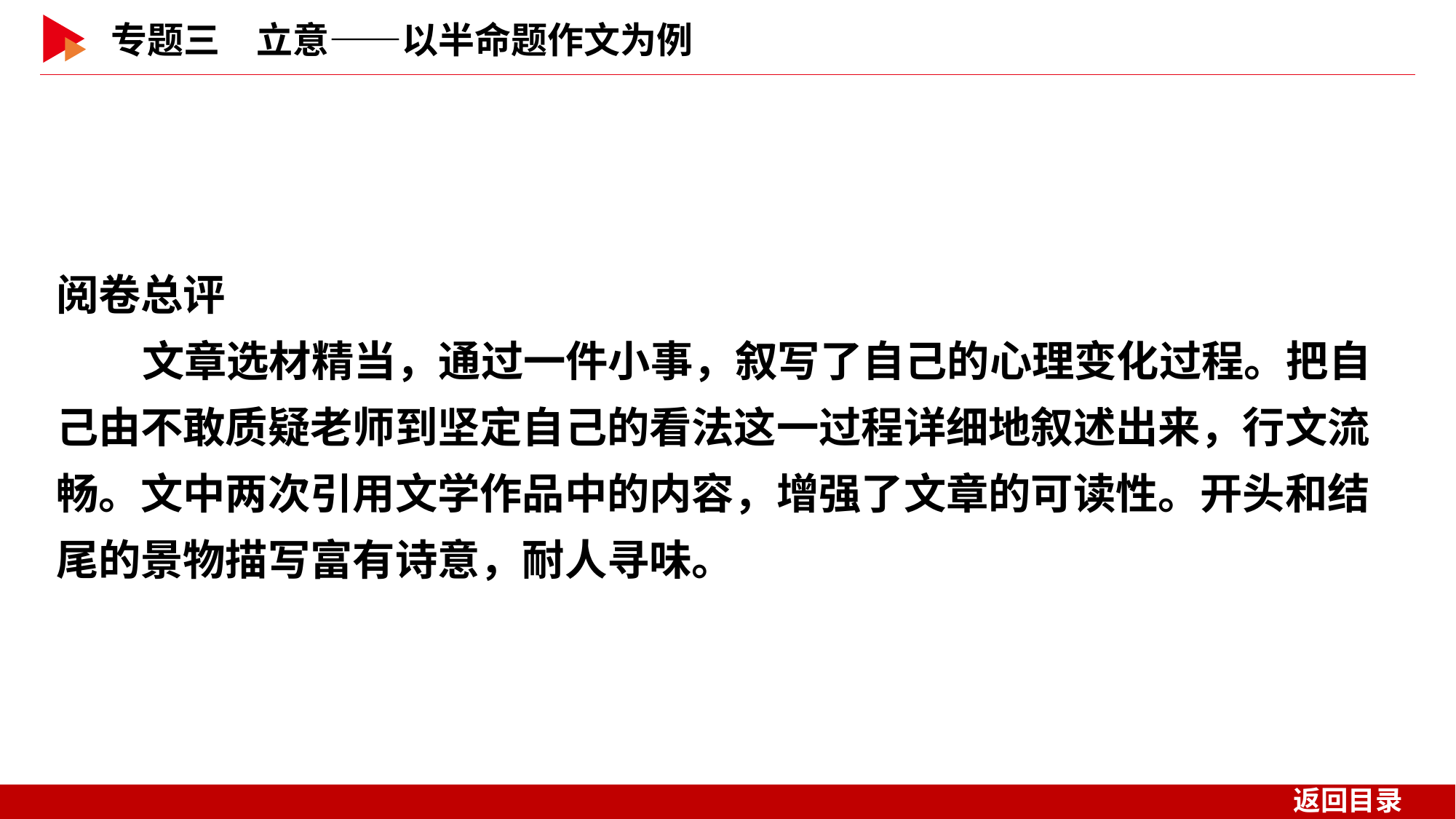

阅卷总评
文章选材精当，通过一件小事，叙写了自己的心理变化过程。把自己由不敢质疑老师到坚定自己的看法这一过程详细地叙述出来，行文流畅。文中两次引用文学作品中的内容，增强了文章的可读性。开头和结尾的景物描写富有诗意，耐人寻味。